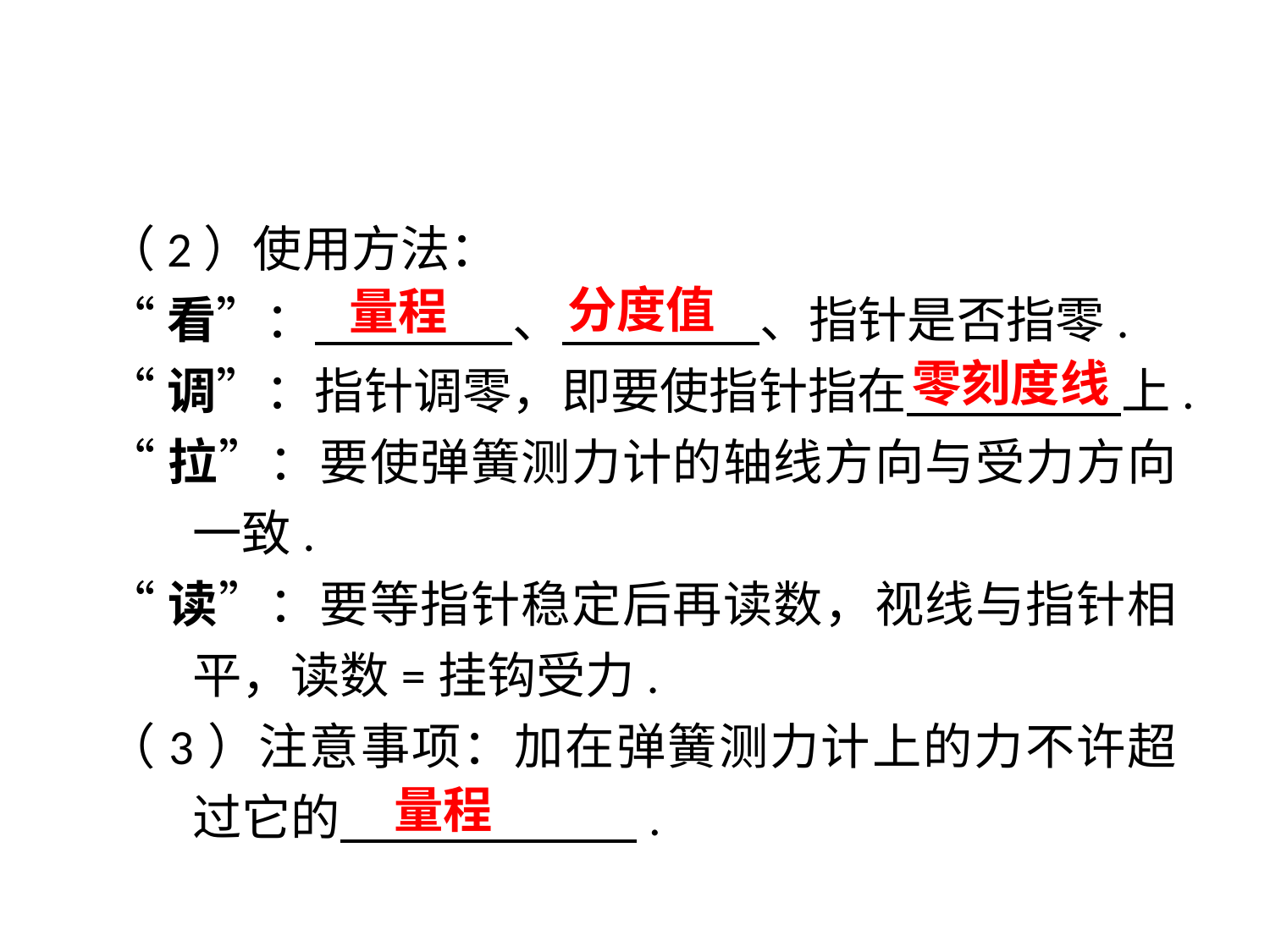

（2）使用方法：
“看”：　         　、　         　、指针是否指零.
“调”：指针调零，即要使指针指在　               上.
“拉”：要使弹簧测力计的轴线方向与受力方向一致.
“读”：要等指针稳定后再读数，视线与指针相平，读数=挂钩受力.
（3）注意事项：加在弹簧测力计上的力不许超过它的　                  　.
分度值
量程
零刻度线
量程